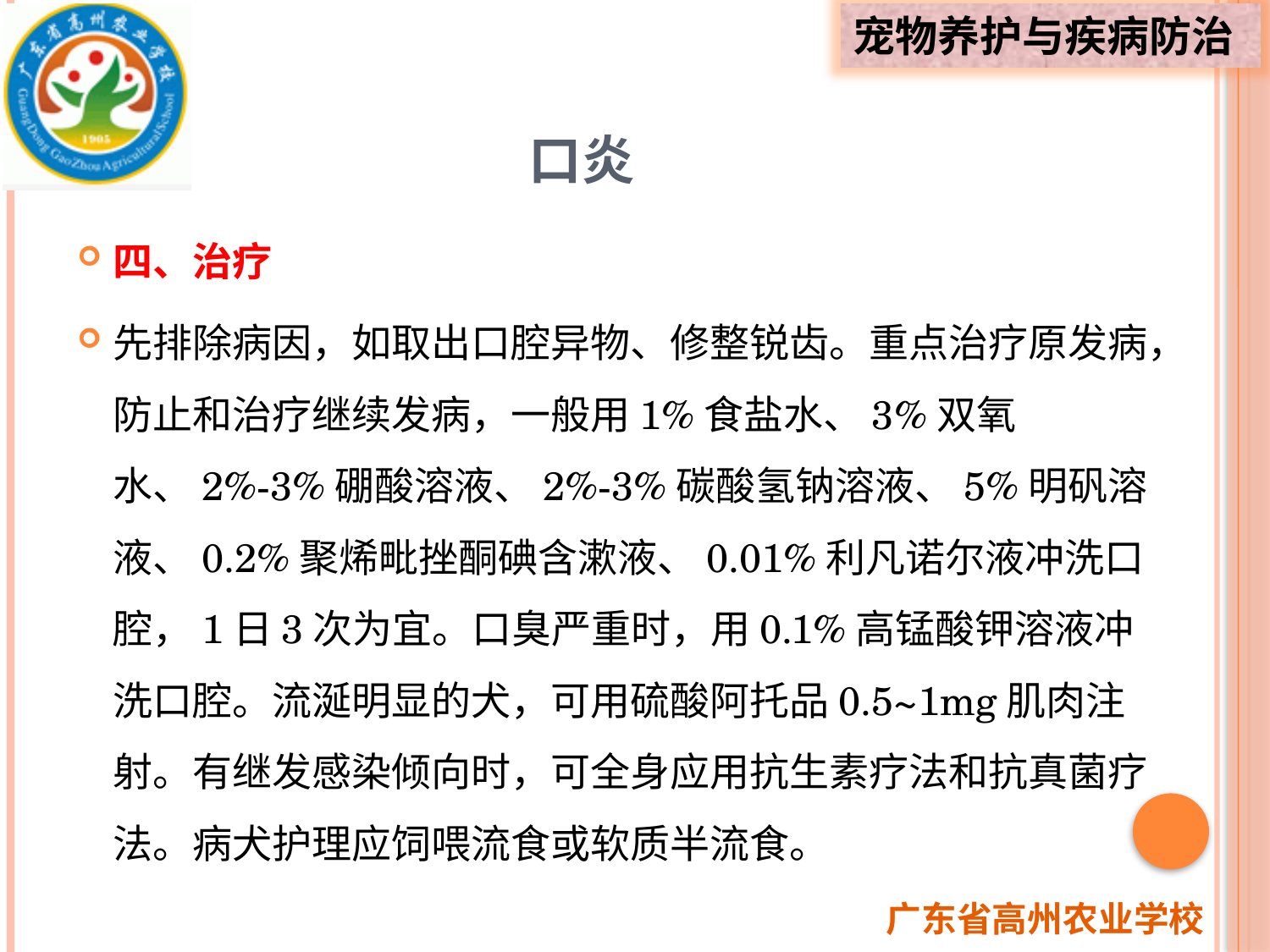

# 口炎
四、治疗
先排除病因，如取出口腔异物、修整锐齿。重点治疗原发病，防止和治疗继续发病，一般用1%食盐水、3%双氧水、2%-3%硼酸溶液、2%-3%碳酸氢钠溶液、5%明矾溶液、0.2%聚烯毗挫酮碘含漱液、0.01%利凡诺尔液冲洗口腔，1日3次为宜。口臭严重时，用0.1%高锰酸钾溶液冲洗口腔。流涎明显的犬，可用硫酸阿托品0.5~1mg肌肉注射。有继发感染倾向时，可全身应用抗生素疗法和抗真菌疗法。病犬护理应饲喂流食或软质半流食。